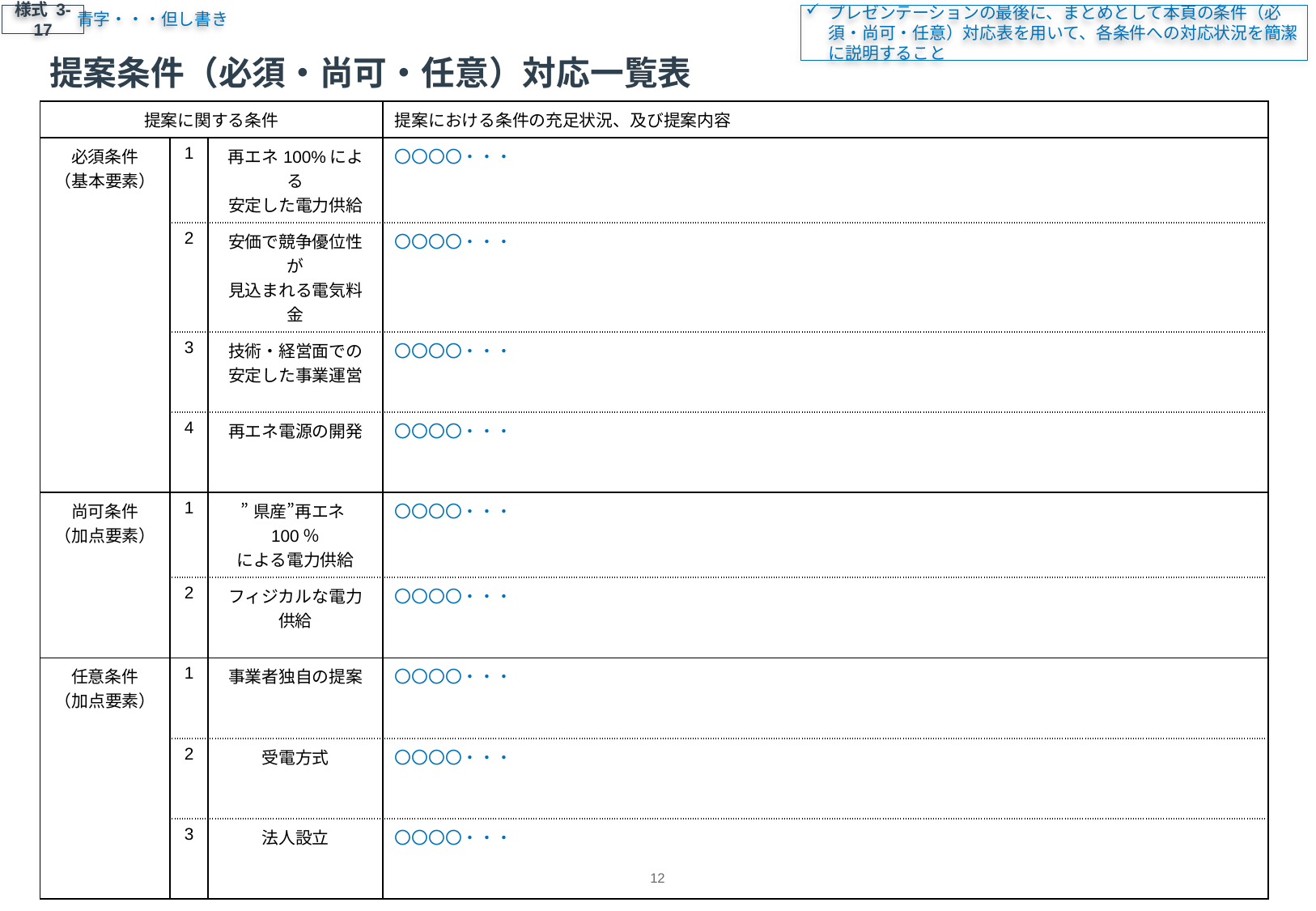

青字・・・但し書き
様式 3-17
プレゼンテーションの最後に、まとめとして本頁の条件（必須・尚可・任意）対応表を用いて、各条件への対応状況を簡潔に説明すること
# 提案条件（必須・尚可・任意）対応一覧表
| 提案に関する条件 |  |  | 提案における条件の充足状況、及び提案内容 |
| --- | --- | --- | --- |
| 必須条件 （基本要素） | 1 | 再エネ100%による 安定した電力供給 | 〇〇〇〇・・・ |
|  | 2 | 安価で競争優位性が 見込まれる電気料金 | 〇〇〇〇・・・ |
|  | 3 | 技術・経営面での 安定した事業運営 | 〇〇〇〇・・・ |
|  | 4 | 再エネ電源の開発 | 〇〇〇〇・・・ |
| 尚可条件 （加点要素） | 1 | ”県産”再エネ100％ による電力供給 | 〇〇〇〇・・・ |
|  | 2 | フィジカルな電力供給 | 〇〇〇〇・・・ |
| 任意条件 （加点要素） | 1 | 事業者独自の提案 | 〇〇〇〇・・・ |
|  | 2 | 受電方式 | 〇〇〇〇・・・ |
|  | 3 | 法人設立 | 〇〇〇〇・・・ |